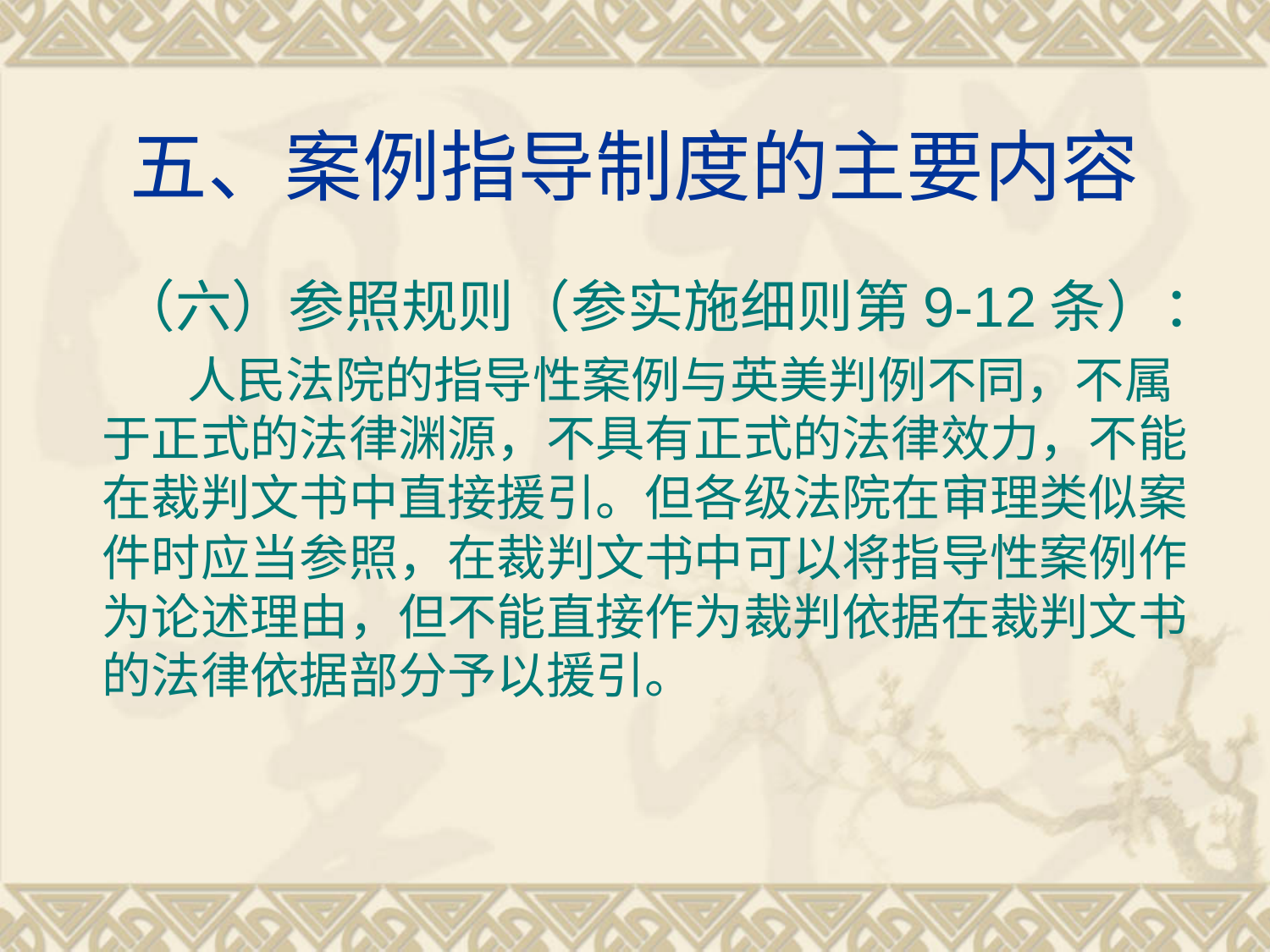

# 五、案例指导制度的主要内容
    （六）参照规则（参实施细则第9-12条）：
           人民法院的指导性案例与英美判例不同，不属于正式的法律渊源，不具有正式的法律效力，不能在裁判文书中直接援引。但各级法院在审理类似案件时应当参照，在裁判文书中可以将指导性案例作为论述理由，但不能直接作为裁判依据在裁判文书的法律依据部分予以援引。